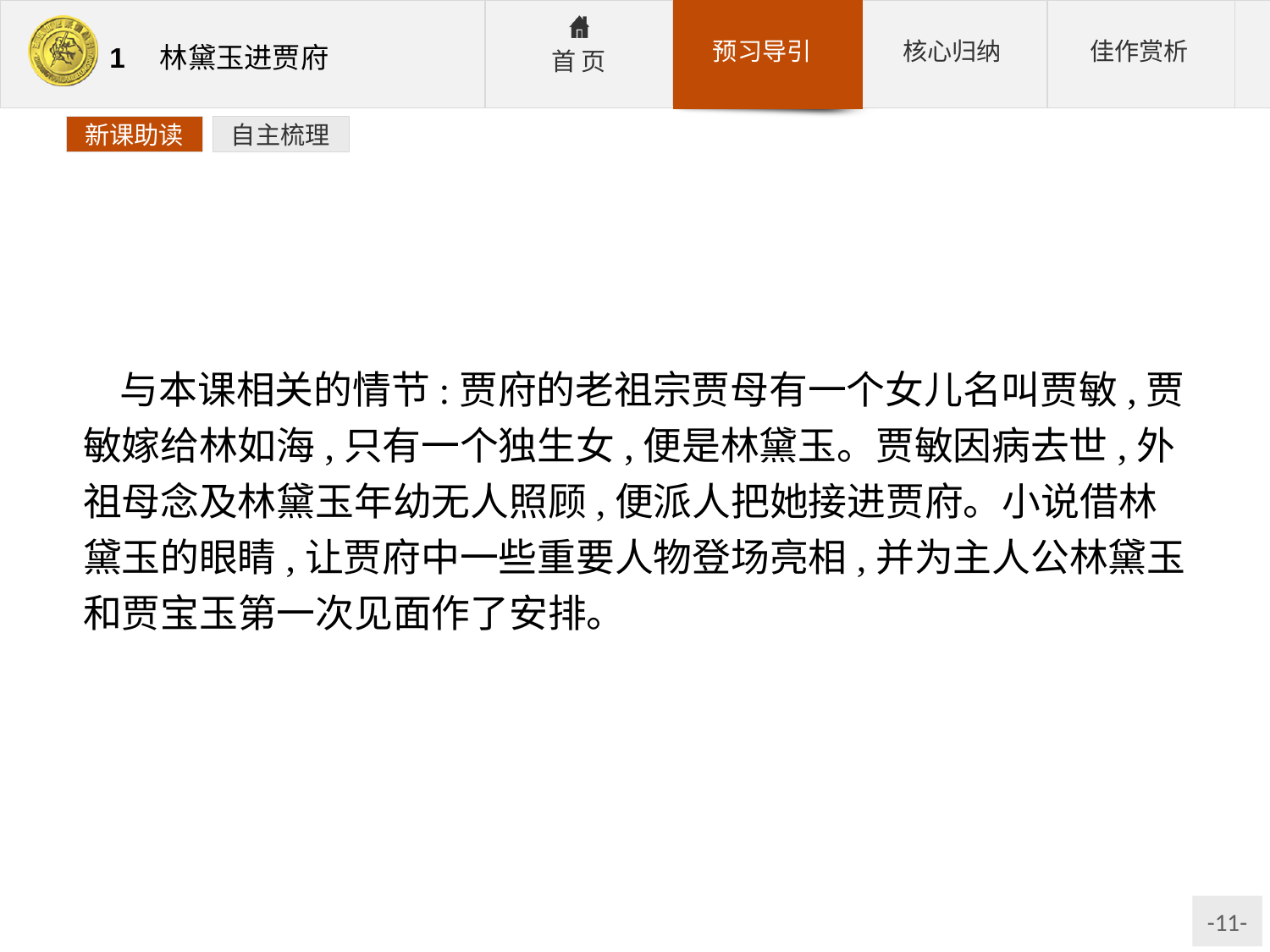

新课助读
自主梳理
与本课相关的情节:贾府的老祖宗贾母有一个女儿名叫贾敏,贾敏嫁给林如海,只有一个独生女,便是林黛玉。贾敏因病去世,外祖母念及林黛玉年幼无人照顾,便派人把她接进贾府。小说借林黛玉的眼睛,让贾府中一些重要人物登场亮相,并为主人公林黛玉和贾宝玉第一次见面作了安排。